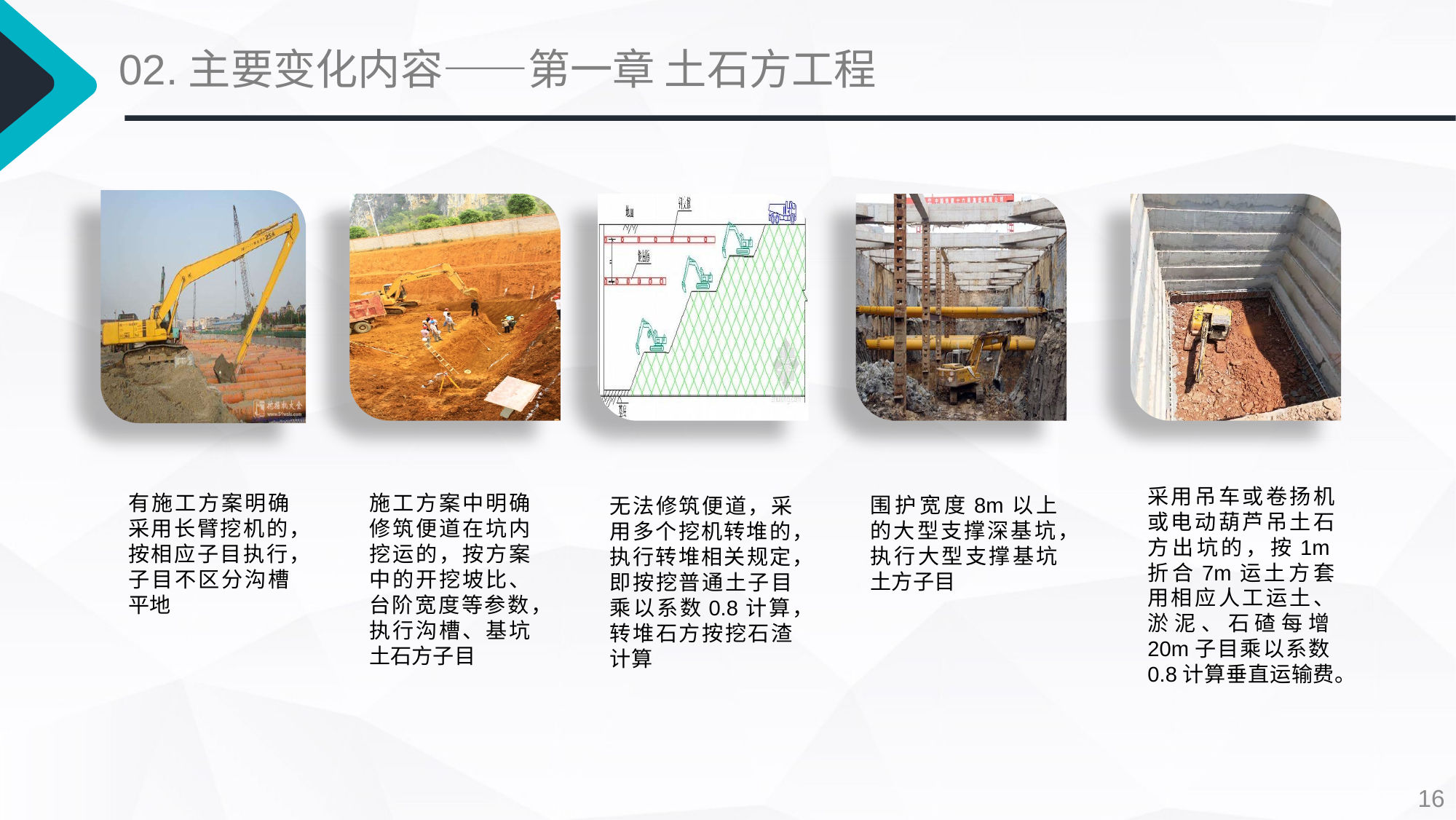

02.主要变化内容——第一章 土石方工程

采用吊车或卷扬机或电动葫芦吊土石方出坑的，按1m折合7m运土方套用相应人工运土、淤泥、石碴每增20m子目乘以系数0.8计算垂直运输费。
有施工方案明确采用长臂挖机的，按相应子目执行，子目不区分沟槽平地
施工方案中明确修筑便道在坑内挖运的，按方案中的开挖坡比、台阶宽度等参数，执行沟槽、基坑土石方子目
围护宽度8m以上的大型支撑深基坑，执行大型支撑基坑土方子目
无法修筑便道，采用多个挖机转堆的，执行转堆相关规定，即按挖普通土子目乘以系数0.8计算，转堆石方按挖石渣计算

16